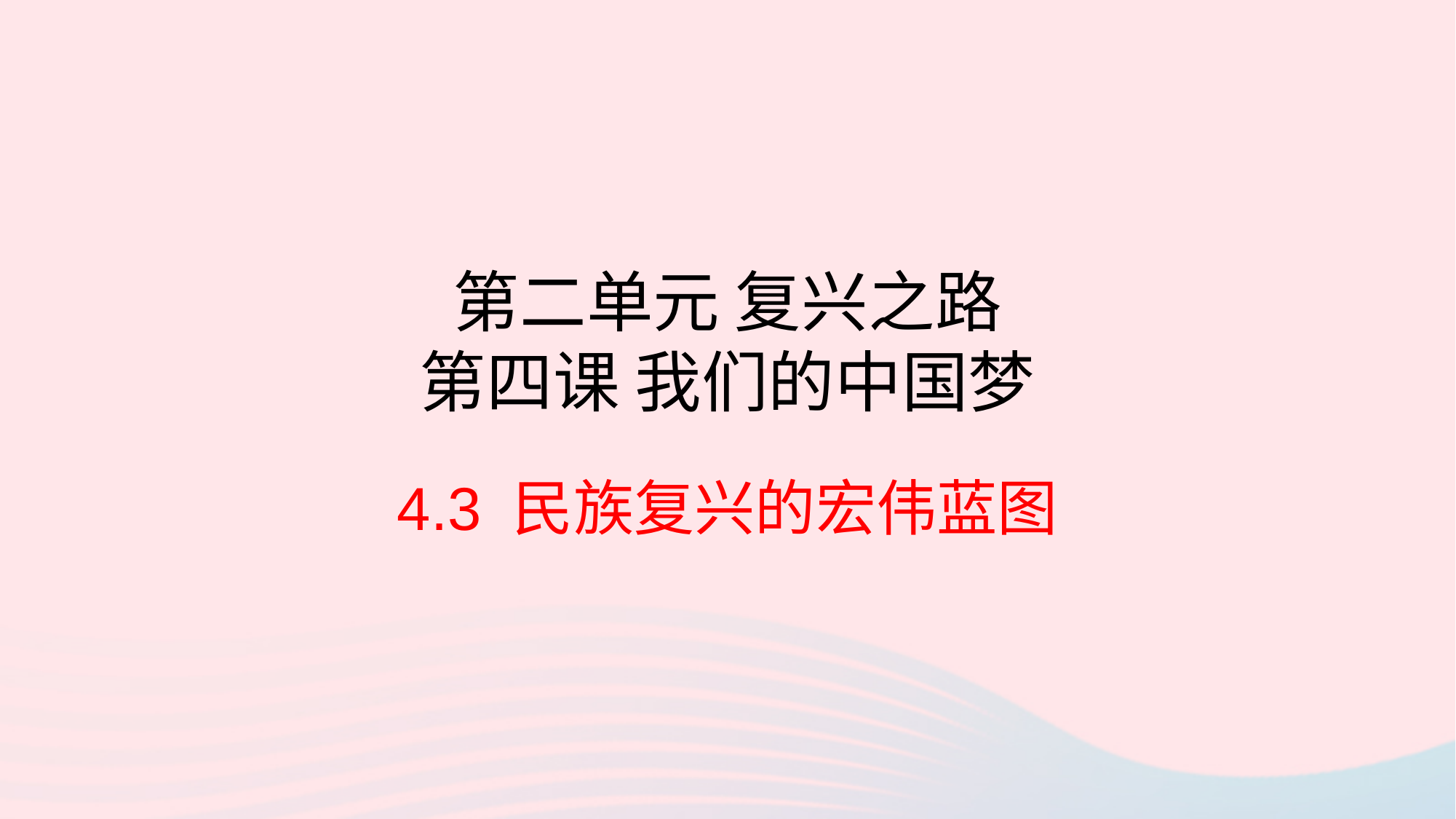

# 第二单元 复兴之路 第四课 我们的中国梦
4.3 民族复兴的宏伟蓝图